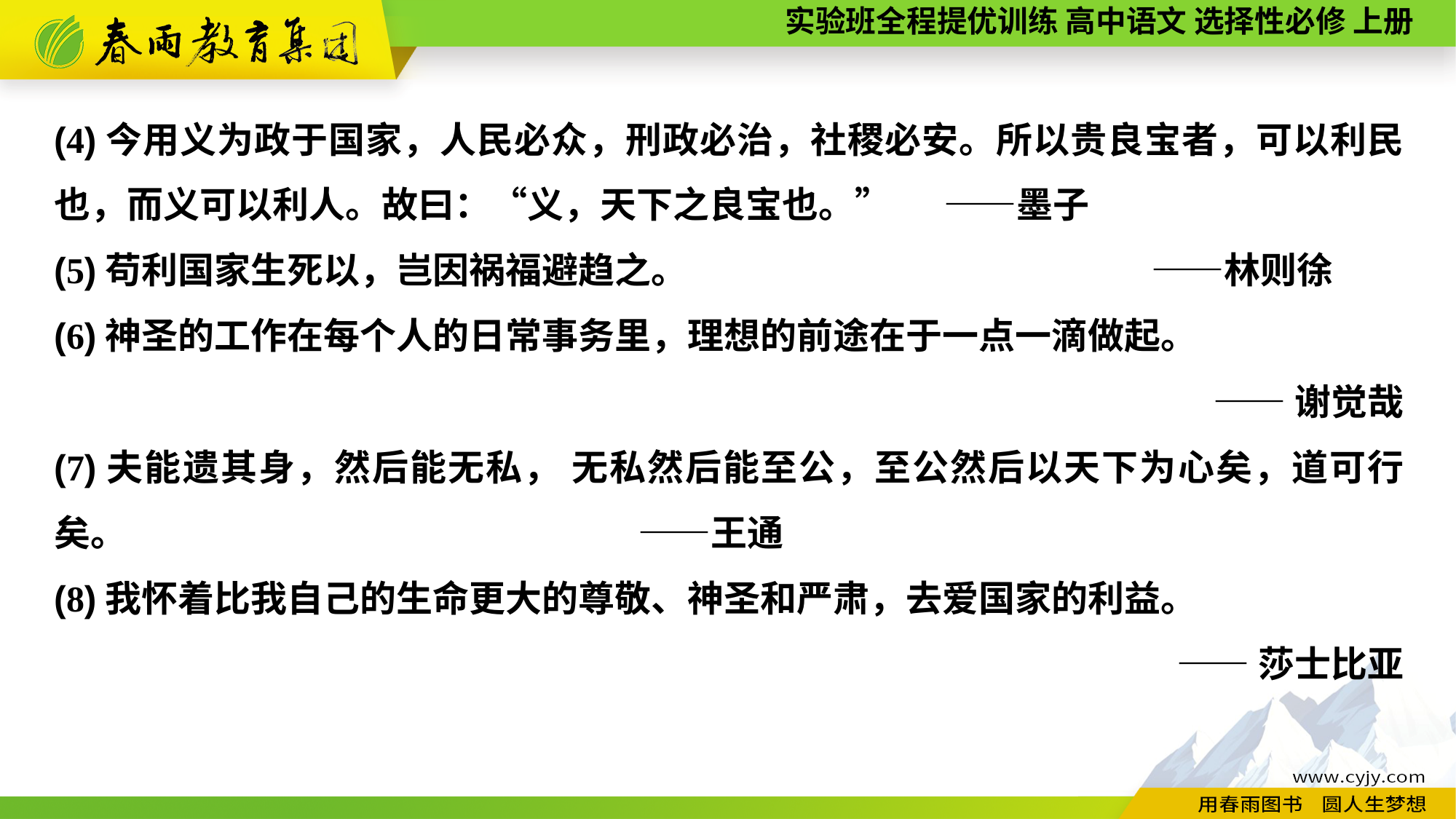

(4)今用义为政于国家，人民必众，刑政必治，社稷必安。所以贵良宝者，可以利民也，而义可以利人。故曰：“义，天下之良宝也。”	  ——墨子
(5)苟利国家生死以，岂因祸福避趋之。	                                                      ——林则徐
(6)神圣的工作在每个人的日常事务里，理想的前途在于一点一滴做起。
——谢觉哉
(7)夫能遗其身，然后能无私， 无私然后能至公，至公然后以天下为心矣，道可行矣。	                                                          ——王通
(8)我怀着比我自己的生命更大的尊敬、神圣和严肃，去爱国家的利益。
——莎士比亚